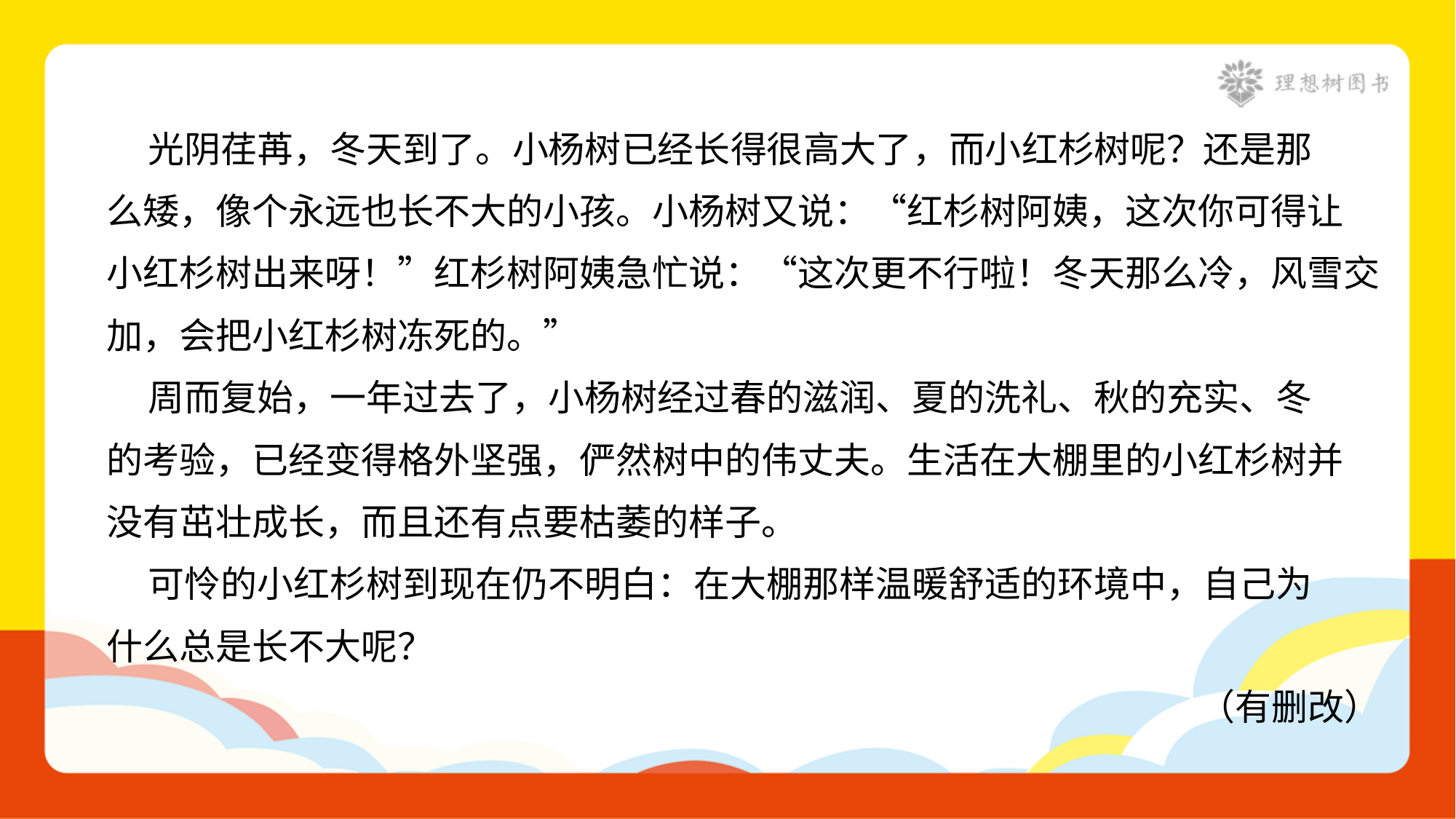

光阴荏苒，冬天到了。小杨树已经长得很高大了，而小红杉树呢？还是那
么矮，像个永远也长不大的小孩。小杨树又说：“红杉树阿姨，这次你可得让
小红杉树出来呀！”红杉树阿姨急忙说：“这次更不行啦！冬天那么冷，风雪交
加，会把小红杉树冻死的。”
    周而复始，一年过去了，小杨树经过春的滋润、夏的洗礼、秋的充实、冬
的考验，已经变得格外坚强，俨然树中的伟丈夫。生活在大棚里的小红杉树并
没有茁壮成长，而且还有点要枯萎的样子。
    可怜的小红杉树到现在仍不明白：在大棚那样温暖舒适的环境中，自己为
什么总是长不大呢？
（有删改）